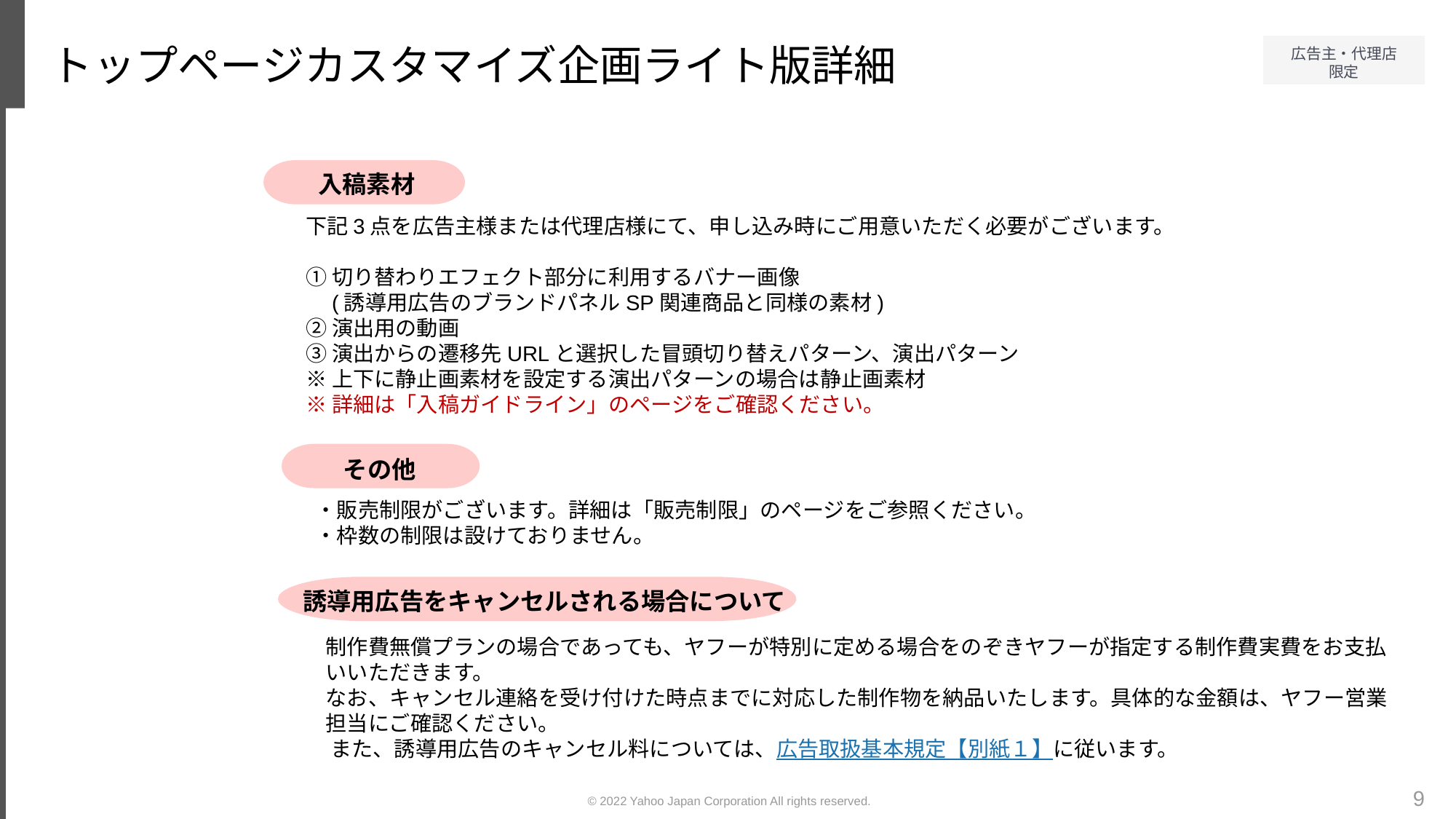

トップページカスタマイズ企画ライト版詳細

入稿素材
下記3点を広告主様または代理店様にて、申し込み時にご用意いただく必要がございます。

①切り替わりエフェクト部分に利用するバナー画像
　(誘導用広告のブランドパネルSP関連商品と同様の素材)
②演出用の動画
③演出からの遷移先URLと選択した冒頭切り替えパターン、演出パターン
※上下に静止画素材を設定する演出パターンの場合は静止画素材
※詳細は「入稿ガイドライン」のページをご確認ください。

その他
・販売制限がございます。詳細は「販売制限」のページをご参照ください。
・枠数の制限は設けておりません。

誘導用広告をキャンセルされる場合について
制作費無償プランの場合であっても、ヤフーが特別に定める場合をのぞきヤフーが指定する制作費実費をお支払いいただきます。
なお、キャンセル連絡を受け付けた時点までに対応した制作物を納品いたします。具体的な金額は、ヤフー営業担当にご確認ください。
 また、誘導用広告のキャンセル料については、広告取扱基本規定【別紙１】に従います。
9